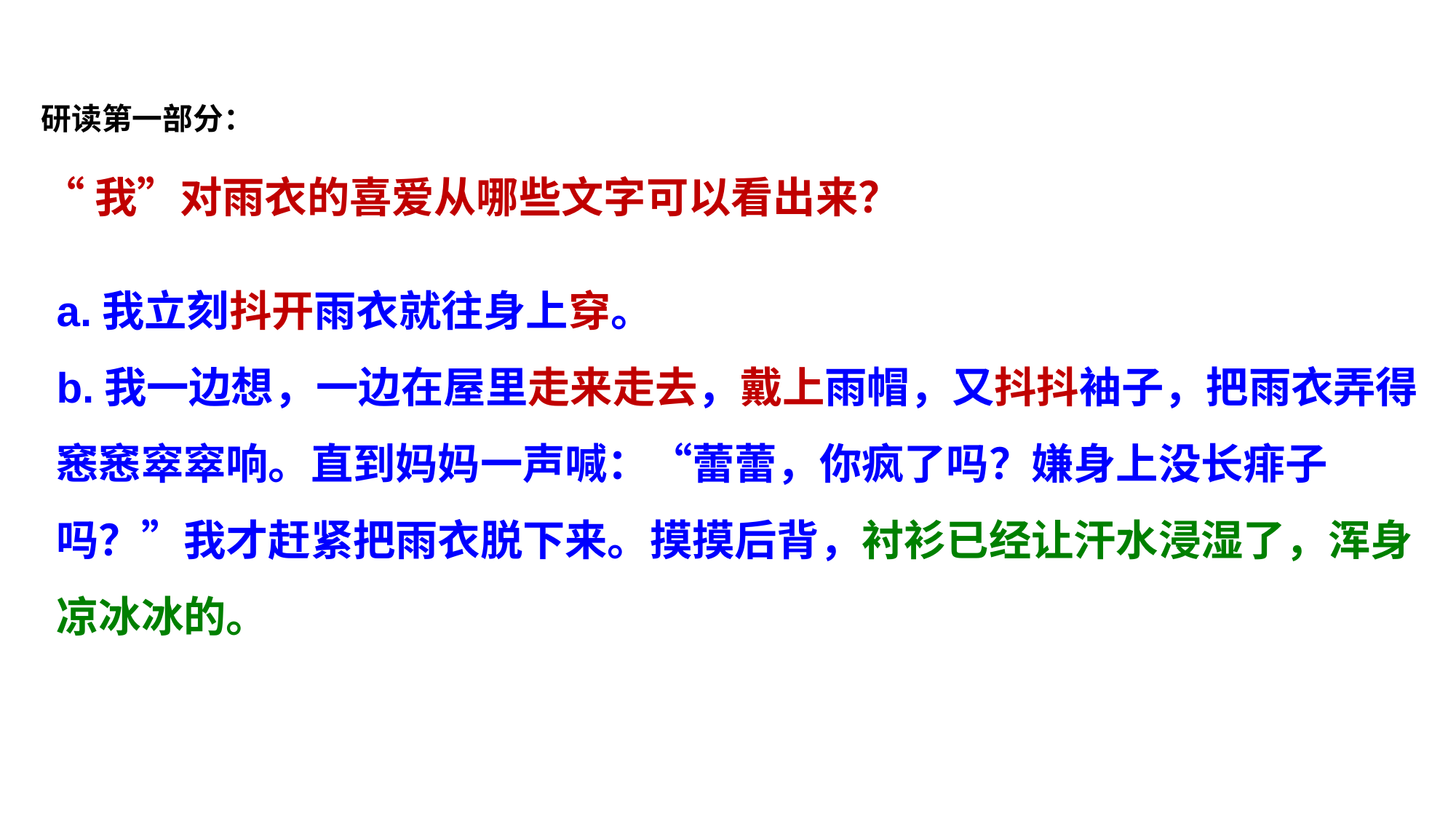

研读第一部分：
“我”对雨衣的喜爱从哪些文字可以看出来？
a.我立刻抖开雨衣就往身上穿。
b.我一边想，一边在屋里走来走去，戴上雨帽，又抖抖袖子，把雨衣弄得窸窸窣窣响。直到妈妈一声喊：“蕾蕾，你疯了吗？嫌身上没长痱子吗？”我才赶紧把雨衣脱下来。摸摸后背，衬衫已经让汗水浸湿了，浑身凉冰冰的。